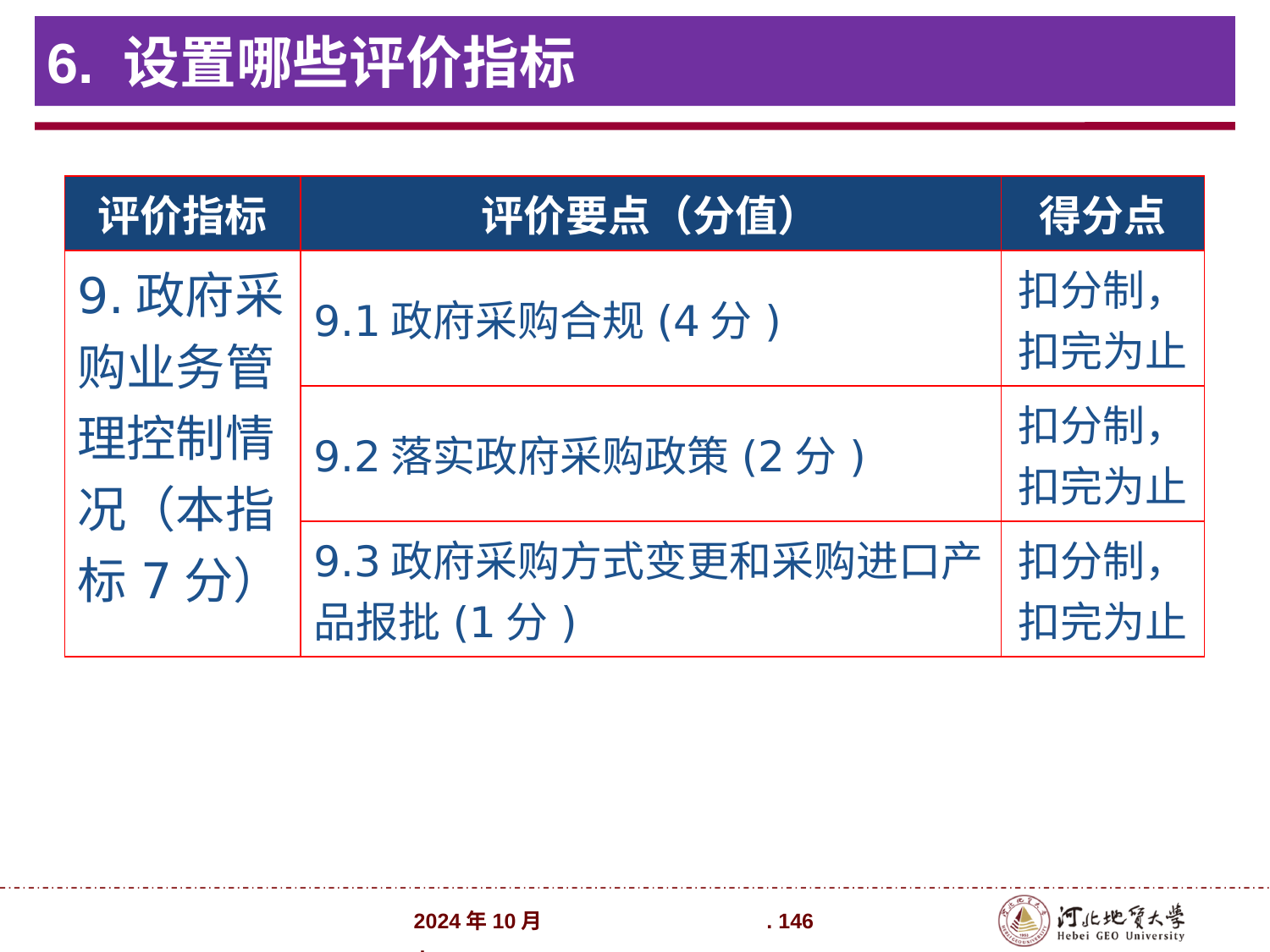

# 6. 设置哪些评价指标
| 评价指标 | 评价要点（分值） | 得分点 |
| --- | --- | --- |
| 9.政府采购业务管理控制情况（本指标7分） | 9.1政府采购合规(4分) | 扣分制，扣完为止 |
|  | 9.2落实政府采购政策(2分) | 扣分制，扣完为止 |
|  | 9.3政府采购方式变更和采购进口产品报批(1分) | 扣分制，扣完为止 |
2024年10月                                             . 146 .